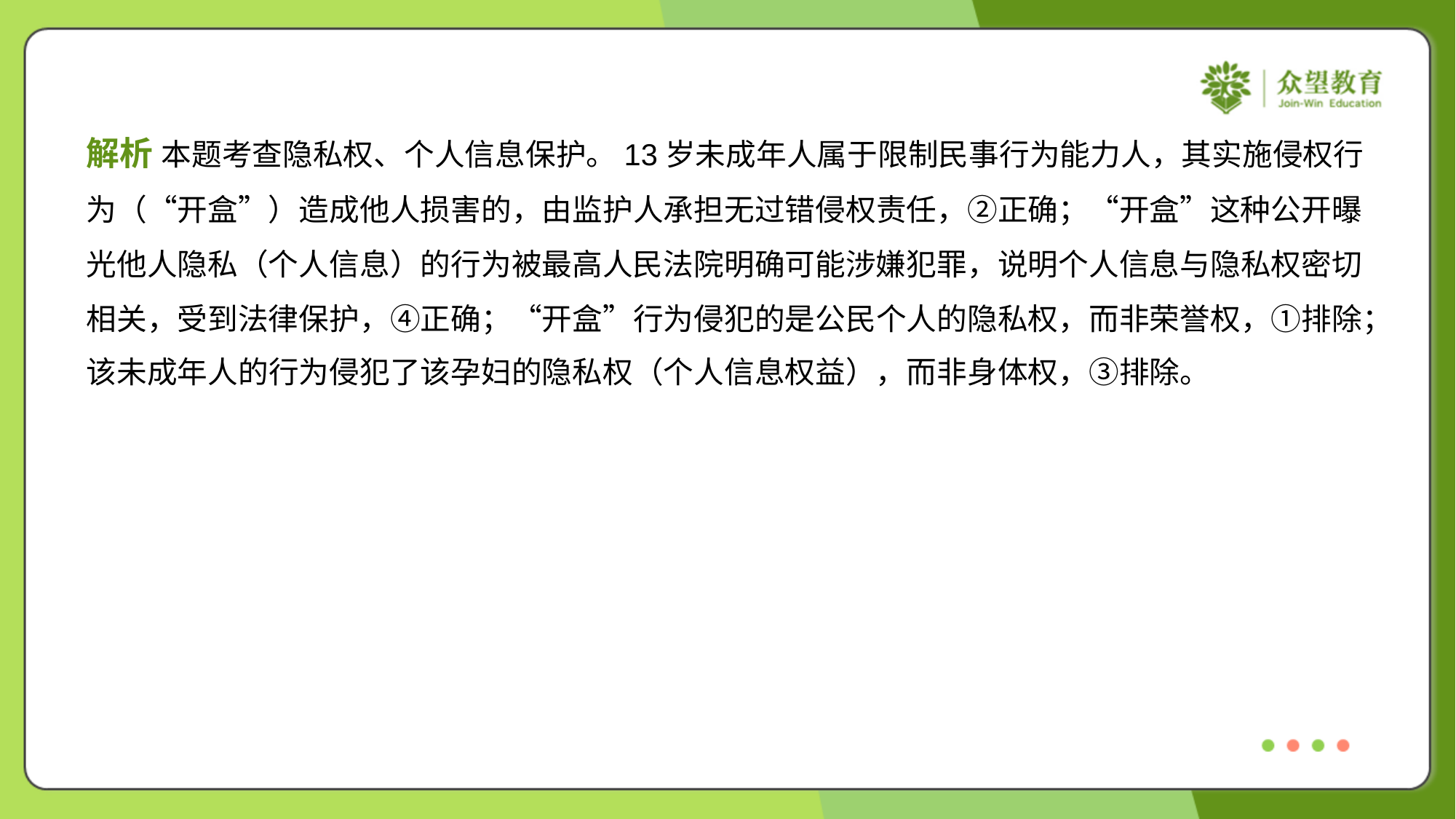

解析 本题考查隐私权、个人信息保护。13岁未成年人属于限制民事行为能力人，其实施侵权行
为（“开盒”）造成他人损害的，由监护人承担无过错侵权责任，②正确；“开盒”这种公开曝
光他人隐私（个人信息）的行为被最高人民法院明确可能涉嫌犯罪，说明个人信息与隐私权密切
相关，受到法律保护，④正确；“开盒”行为侵犯的是公民个人的隐私权，而非荣誉权，①排除；
该未成年人的行为侵犯了该孕妇的隐私权（个人信息权益），而非身体权，③排除。